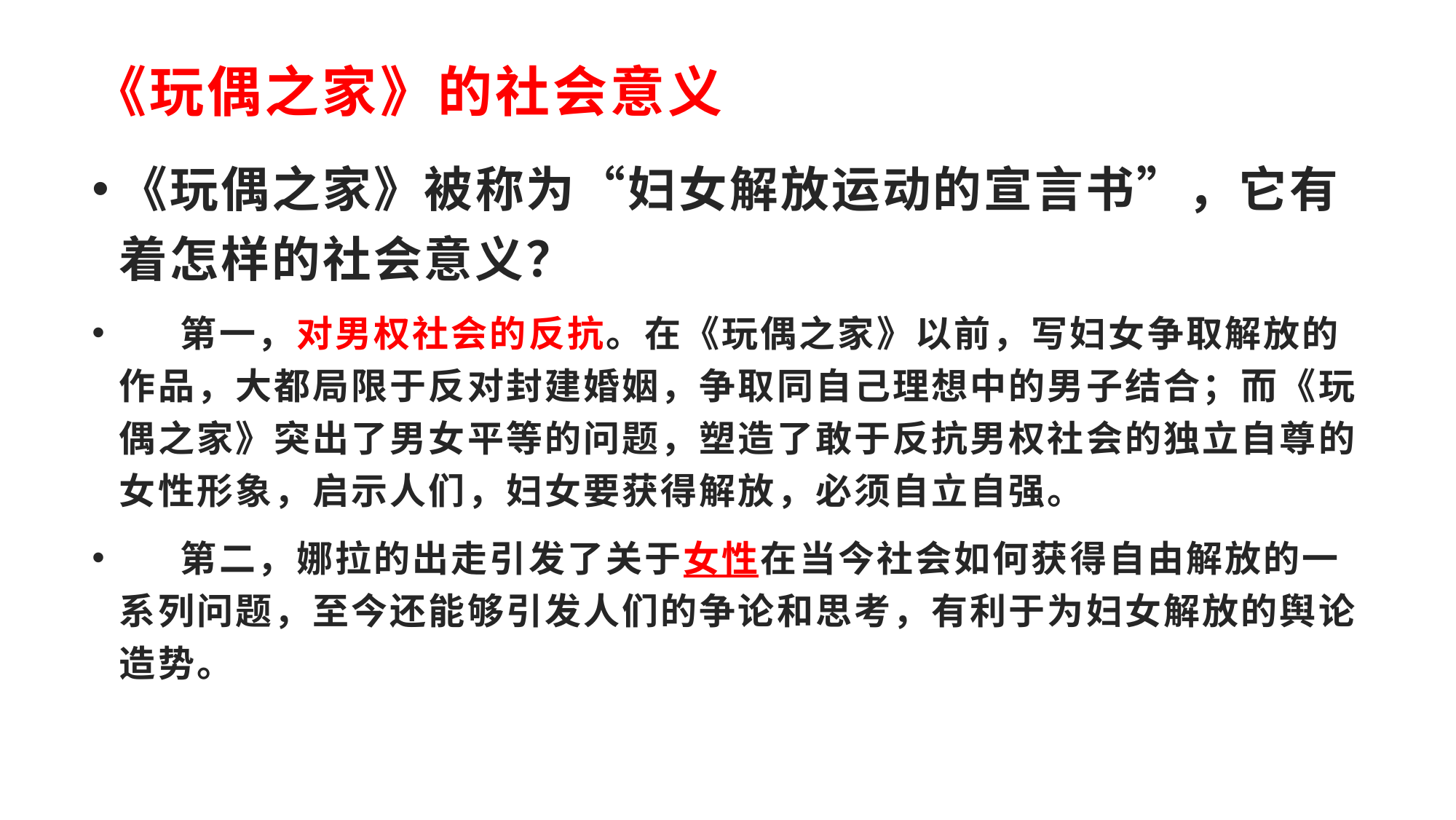

# 《玩偶之家》的社会意义
《玩偶之家》被称为“妇女解放运动的宣言书”，它有着怎样的社会意义？
     第一，对男权社会的反抗。在《玩偶之家》以前，写妇女争取解放的作品，大都局限于反对封建婚姻，争取同自己理想中的男子结合；而《玩偶之家》突出了男女平等的问题，塑造了敢于反抗男权社会的独立自尊的女性形象，启示人们，妇女要获得解放，必须自立自强。
     第二，娜拉的出走引发了关于女性在当今社会如何获得自由解放的一系列问题，至今还能够引发人们的争论和思考，有利于为妇女解放的舆论造势。